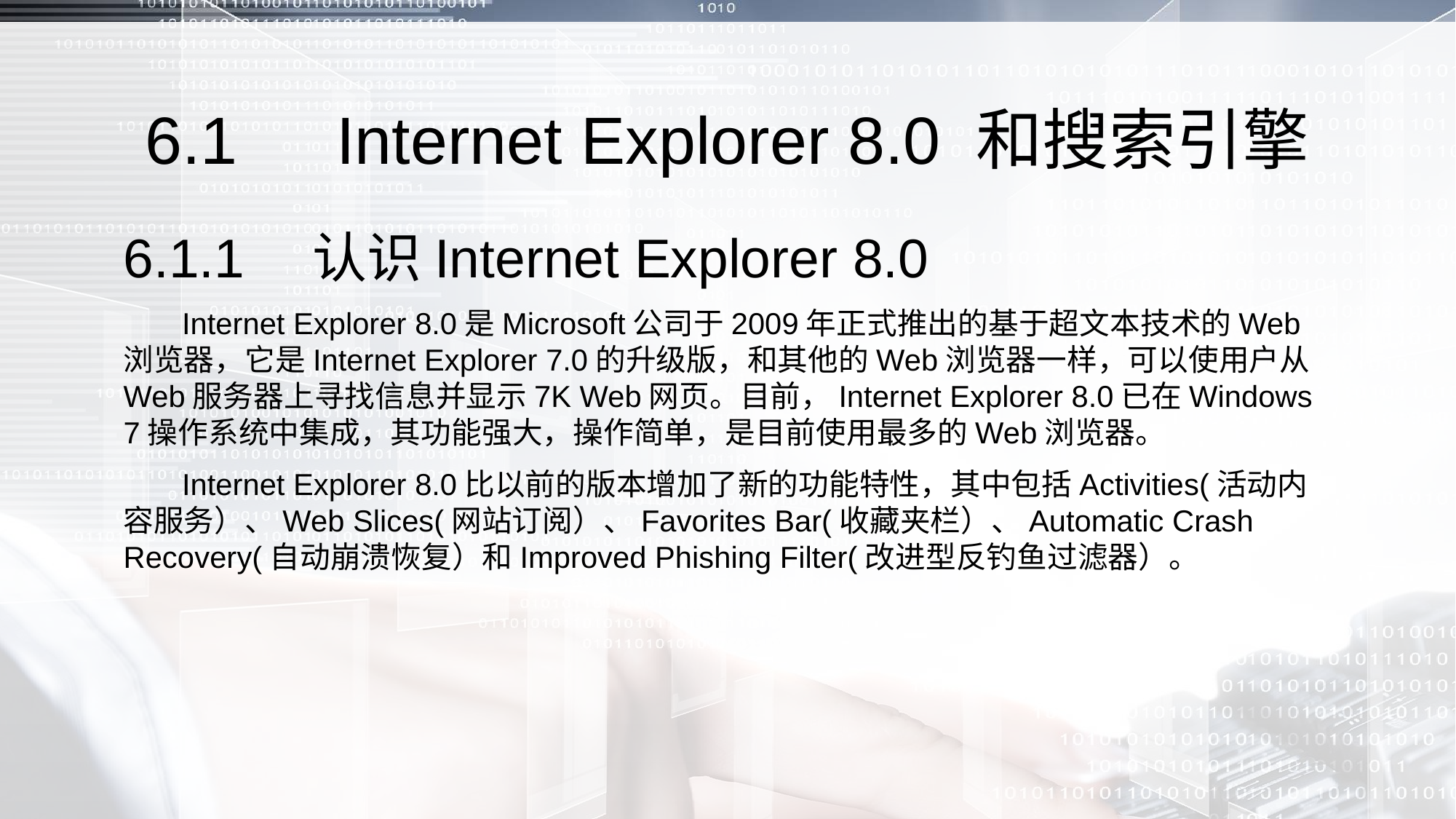

# 6.1　Internet Explorer 8.0 和搜索引擎
6.1.1　认识Internet Explorer 8.0
       Internet Explorer 8.0是Microsoft公司于2009年正式推出的基于超文本技术的Web浏览器，它是Internet Explorer 7.0的升级版，和其他的Web浏览器一样，可以使用户从Web服务器上寻找信息并显示7K Web网页。目前，Internet Explorer 8.0已在Windows 7操作系统中集成，其功能强大，操作简单，是目前使用最多的Web浏览器。
       Internet Explorer 8.0比以前的版本增加了新的功能特性，其中包括Activities(活动内容服务）、Web Slices(网站订阅）、Favorites Bar(收藏夹栏）、Automatic Crash Recovery(自动崩溃恢复）和Improved Phishing Filter(改进型反钓鱼过滤器）。